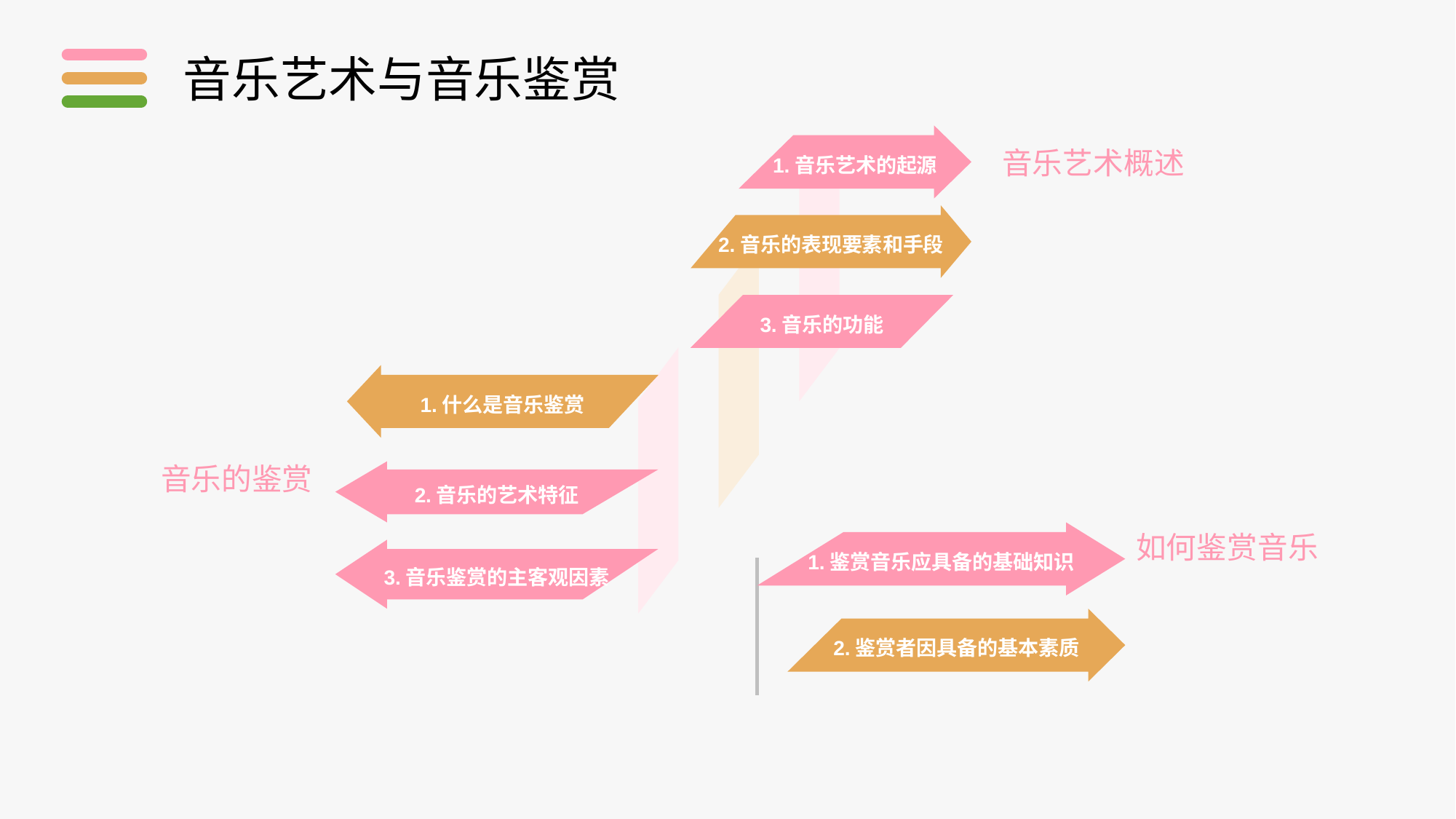

音乐艺术与音乐鉴赏
1.音乐艺术的起源
音乐艺术概述

2.音乐的表现要素和手段

3.音乐的功能

1.什么是音乐鉴赏
音乐的鉴赏
3.音乐鉴赏的主客观因素
2.音乐的艺术特征
如何鉴赏音乐
1.鉴赏音乐应具备的基础知识
2.鉴赏者因具备的基本素质